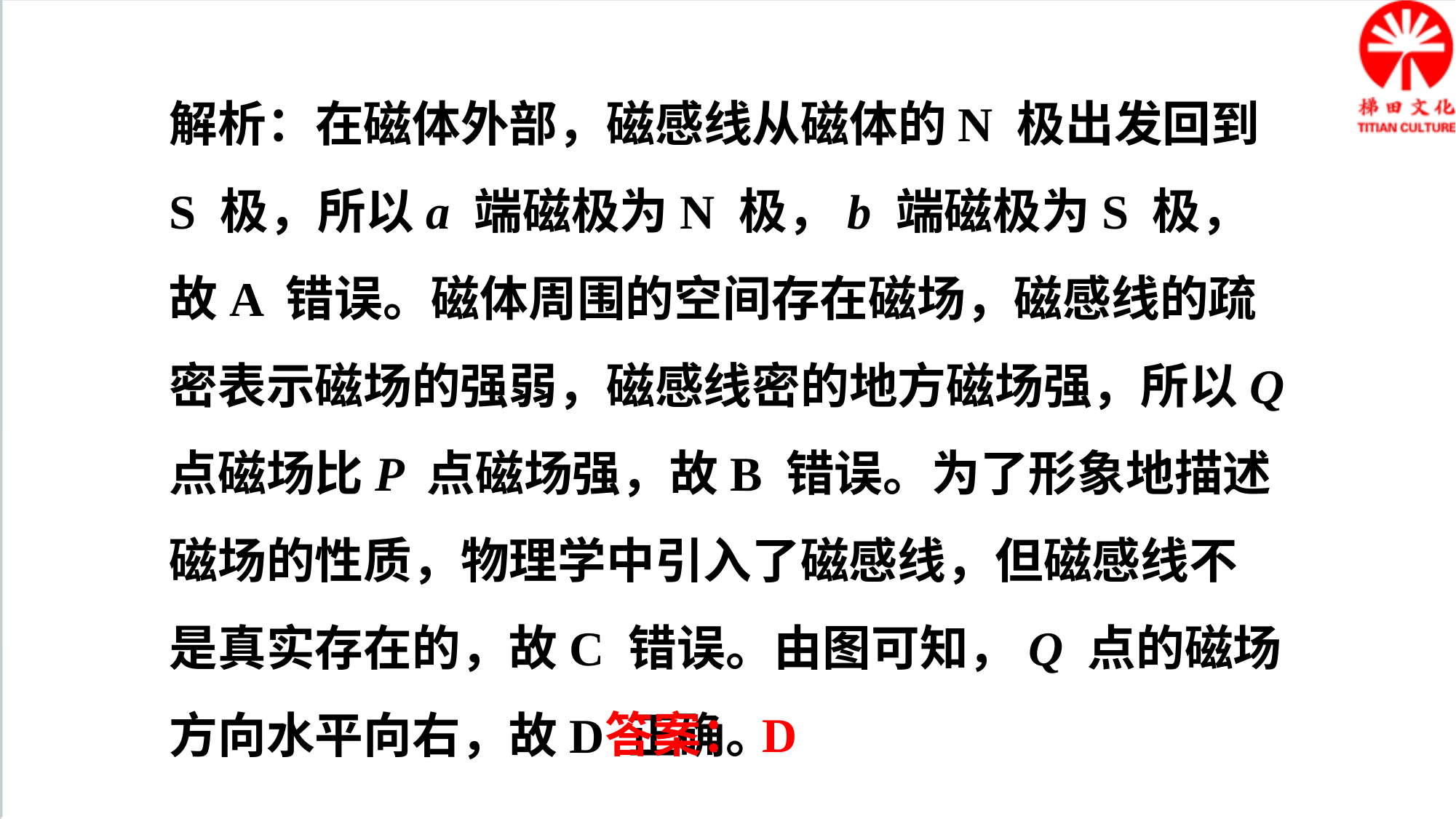

解析：在磁体外部，磁感线从磁体的N 极出发回到S 极，所以a 端磁极为N 极，b 端磁极为S 极，故A 错误。磁体周围的空间存在磁场，磁感线的疏密表示磁场的强弱，磁感线密的地方磁场强，所以Q 点磁场比P 点磁场强，故B 错误。为了形象地描述磁场的性质，物理学中引入了磁感线，但磁感线不是真实存在的，故C 错误。由图可知，Q 点的磁场方向水平向右，故D 正确。
答案：D